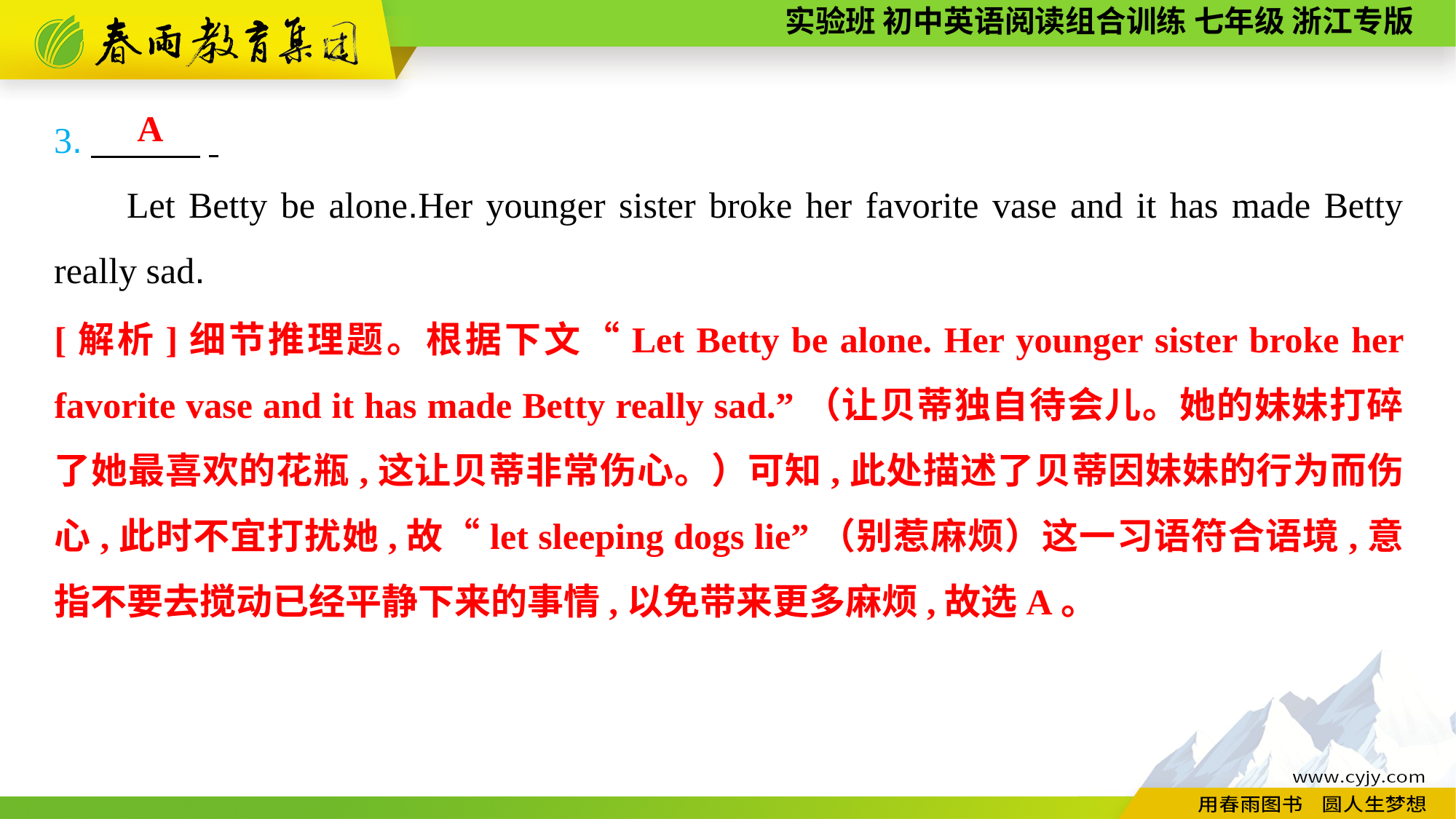

3.　　　.
Let Betty be alone.Her younger sister broke her favorite vase and it has made Betty really sad.
A
[解析]细节推理题。根据下文“Let Betty be alone. Her younger sister broke her favorite vase and it has made Betty really sad.”（让贝蒂独自待会儿。她的妹妹打碎了她最喜欢的花瓶,这让贝蒂非常伤心。）可知,此处描述了贝蒂因妹妹的行为而伤心,此时不宜打扰她,故“let sleeping dogs lie”（别惹麻烦）这一习语符合语境,意指不要去搅动已经平静下来的事情,以免带来更多麻烦,故选A。